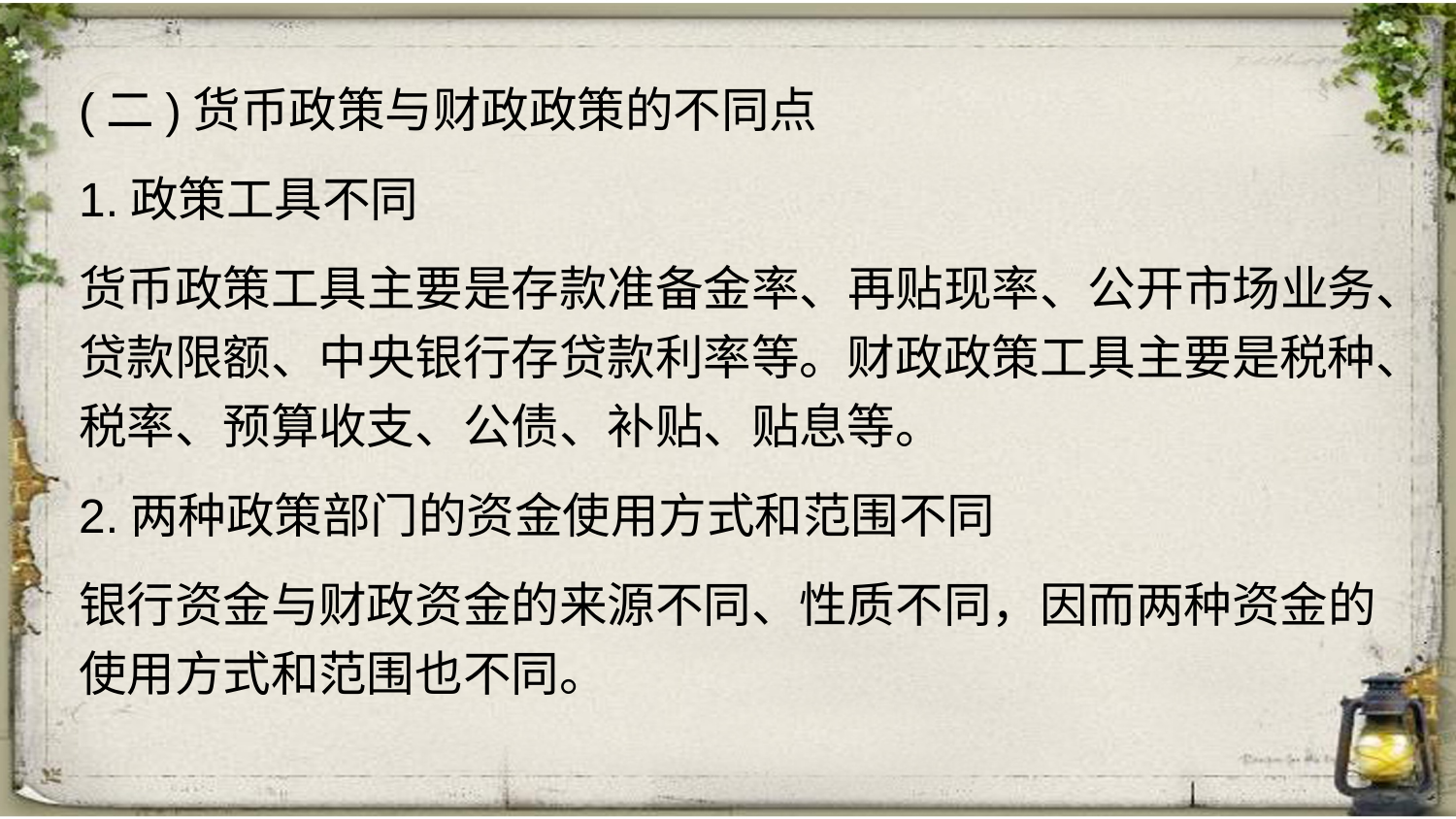

(二)货币政策与财政政策的不同点
1.政策工具不同
货币政策工具主要是存款准备金率、再贴现率、公开市场业务、贷款限额、中央银行存贷款利率等。财政政策工具主要是税种、税率、预算收支、公债、补贴、贴息等。
2.两种政策部门的资金使用方式和范围不同
银行资金与财政资金的来源不同、性质不同，因而两种资金的使用方式和范围也不同。